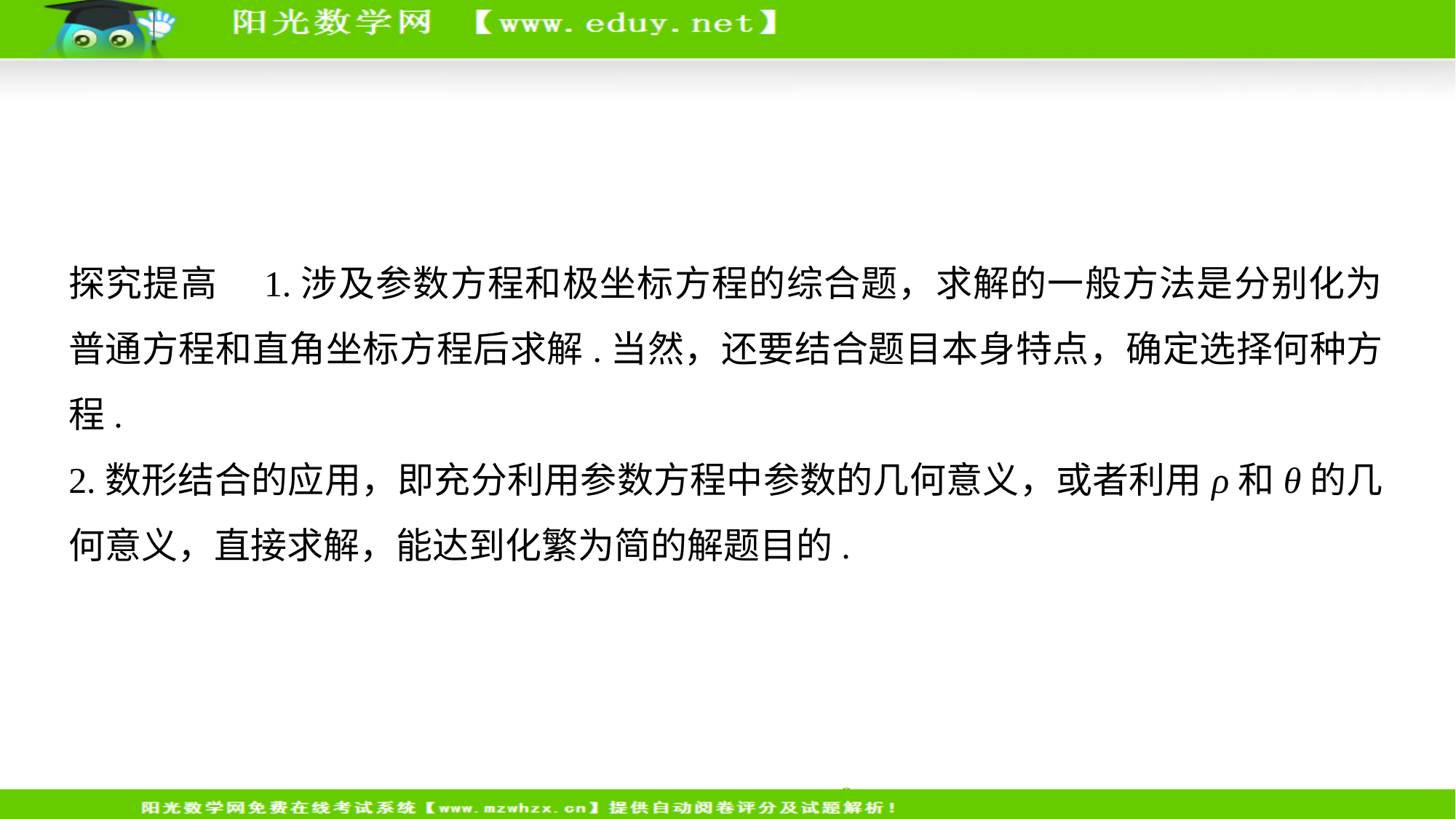

探究提高　1.涉及参数方程和极坐标方程的综合题，求解的一般方法是分别化为普通方程和直角坐标方程后求解.当然，还要结合题目本身特点，确定选择何种方程.
2.数形结合的应用，即充分利用参数方程中参数的几何意义，或者利用ρ和θ的几何意义，直接求解，能达到化繁为简的解题目的.